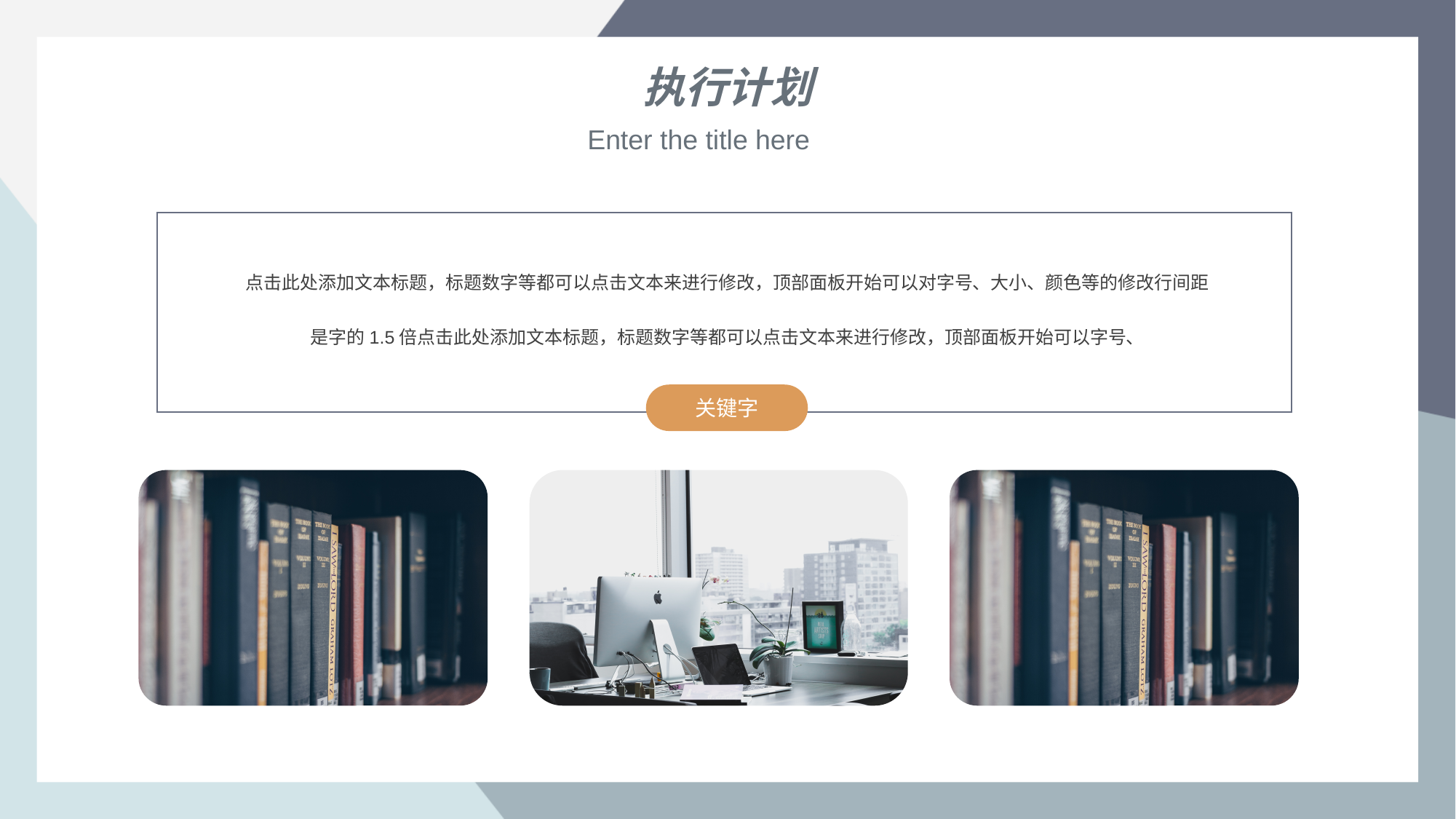

执行计划
Enter the title here

点击此处添加文本标题，标题数字等都可以点击文本来进行修改，顶部面板开始可以对字号、大小、颜色等的修改行间距是字的1.5倍点击此处添加文本标题，标题数字等都可以点击文本来进行修改，顶部面板开始可以字号、
关键字